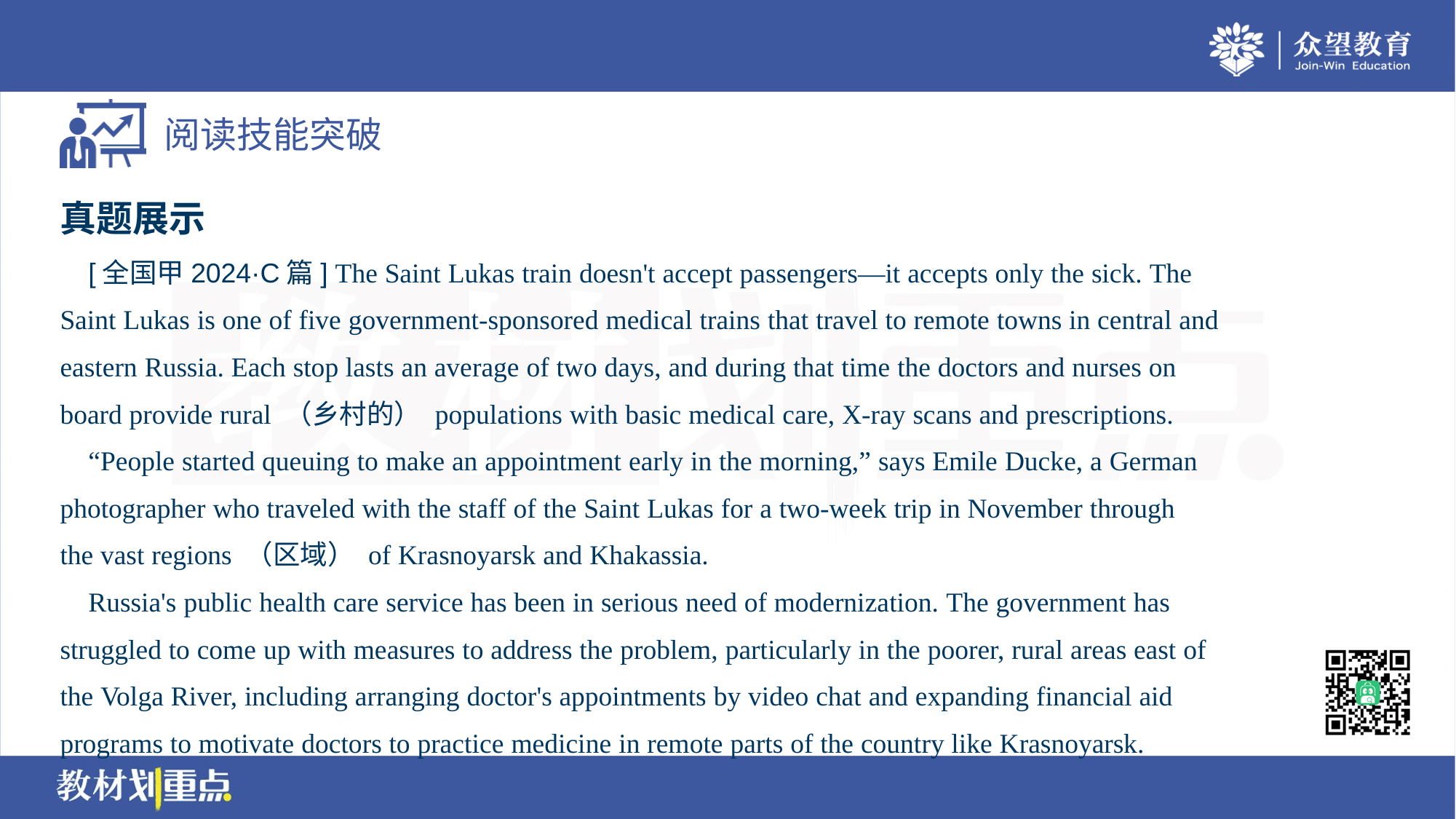

真题展示
    [全国甲2024·C篇] The Saint Lukas train doesn't accept passengers—it accepts only the sick. The
Saint Lukas is one of five government-sponsored medical trains that travel to remote towns in central and
eastern Russia. Each stop lasts an average of two days, and during that time the doctors and nurses on
board provide rural （乡村的） populations with basic medical care, X-ray scans and prescriptions.
    “People started queuing to make an appointment early in the morning,” says Emile Ducke, a German
photographer who traveled with the staff of the Saint Lukas for a two-week trip in November through
the vast regions （区域） of Krasnoyarsk and Khakassia.
    Russia's public health care service has been in serious need of modernization. The government has
struggled to come up with measures to address the problem, particularly in the poorer, rural areas east of
the Volga River, including arranging doctor's appointments by video chat and expanding financial aid
programs to motivate doctors to practice medicine in remote parts of the country like Krasnoyarsk.